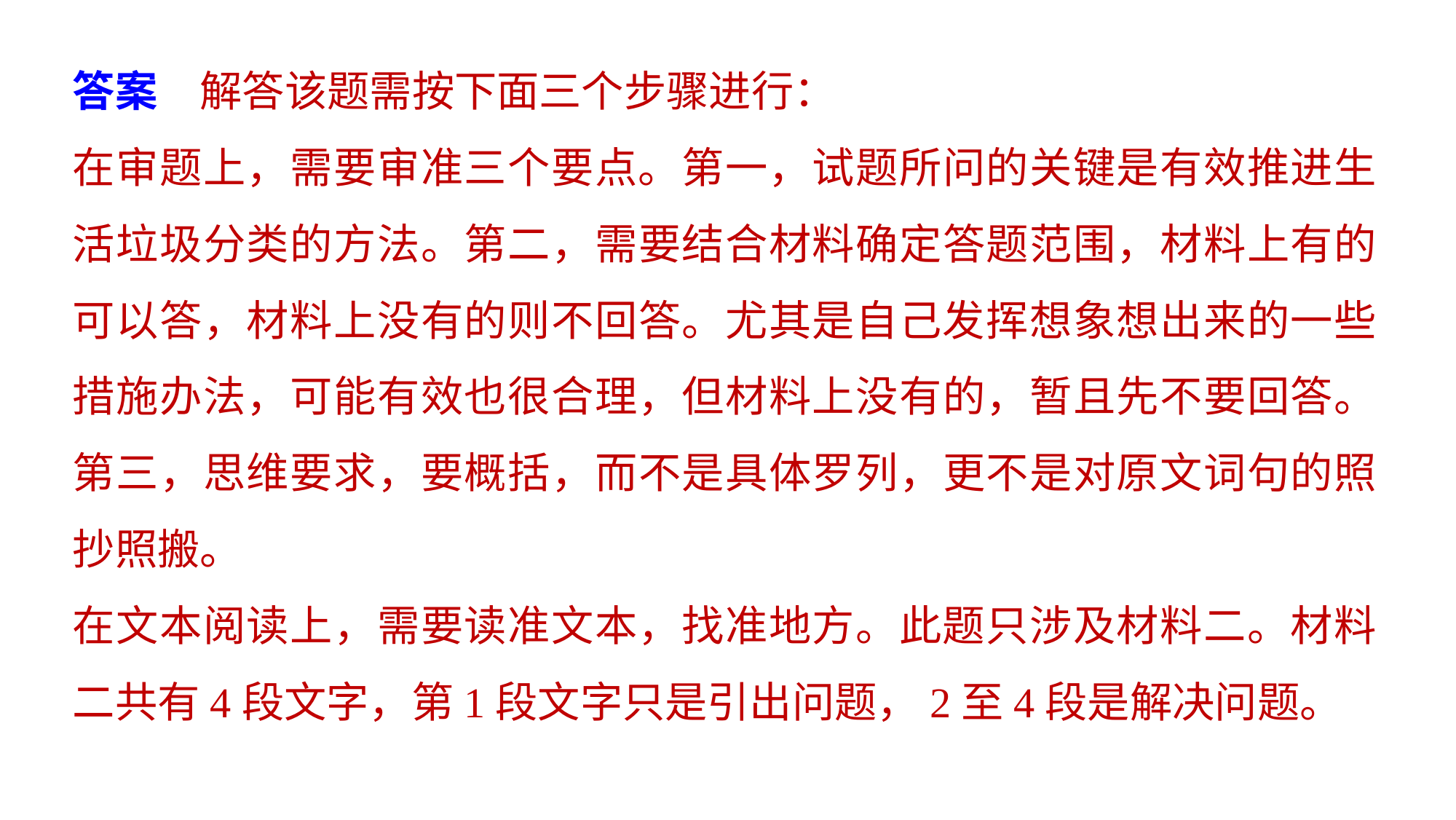

答案　解答该题需按下面三个步骤进行：
在审题上，需要审准三个要点。第一，试题所问的关键是有效推进生活垃圾分类的方法。第二，需要结合材料确定答题范围，材料上有的可以答，材料上没有的则不回答。尤其是自己发挥想象想出来的一些措施办法，可能有效也很合理，但材料上没有的，暂且先不要回答。第三，思维要求，要概括，而不是具体罗列，更不是对原文词句的照抄照搬。
在文本阅读上，需要读准文本，找准地方。此题只涉及材料二。材料二共有4段文字，第1段文字只是引出问题，2至4段是解决问题。